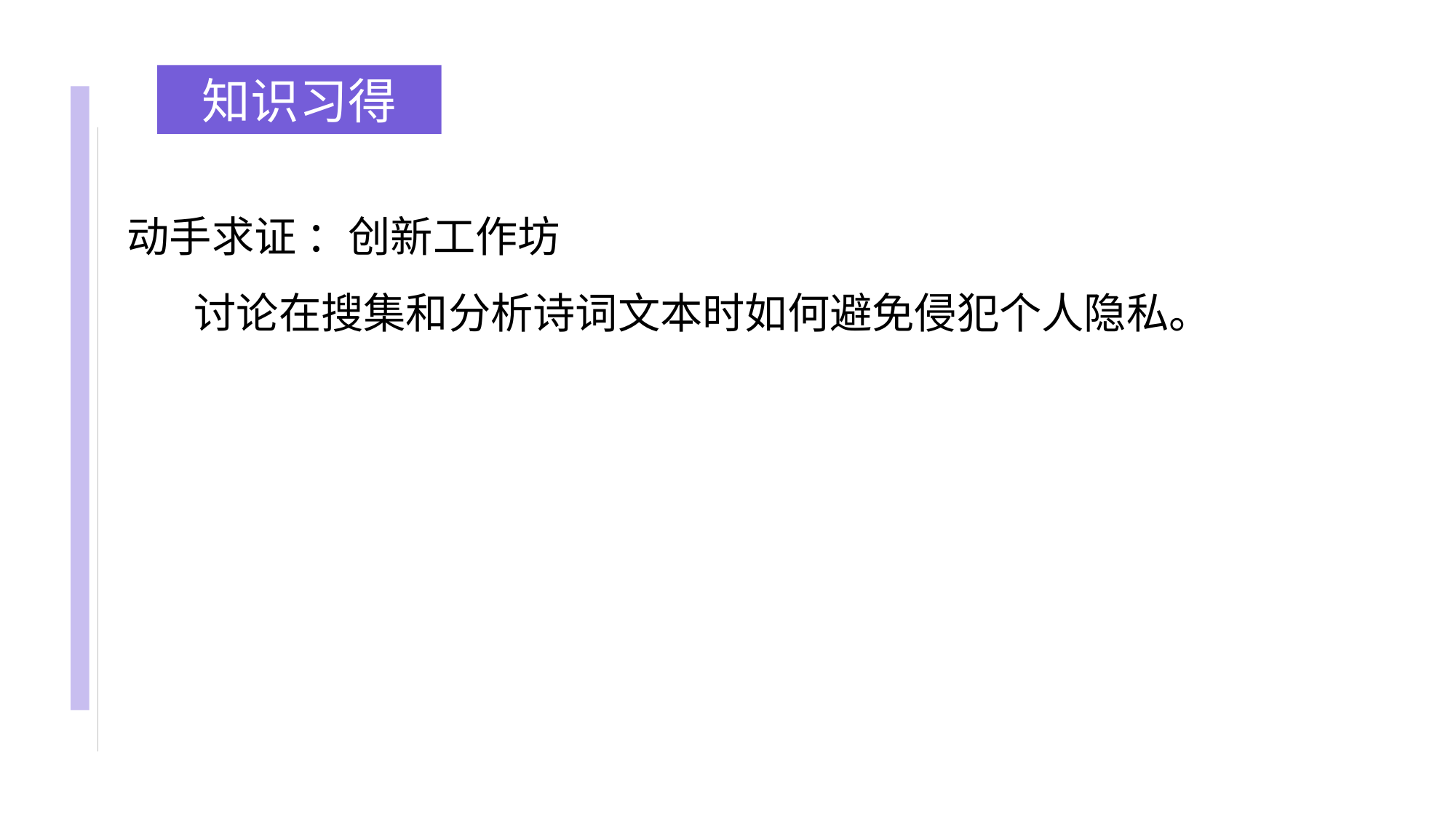

知识习得

动手求证 ：创新工作坊
      讨论在搜集和分析诗词文本时如何避免侵犯个人隐私。